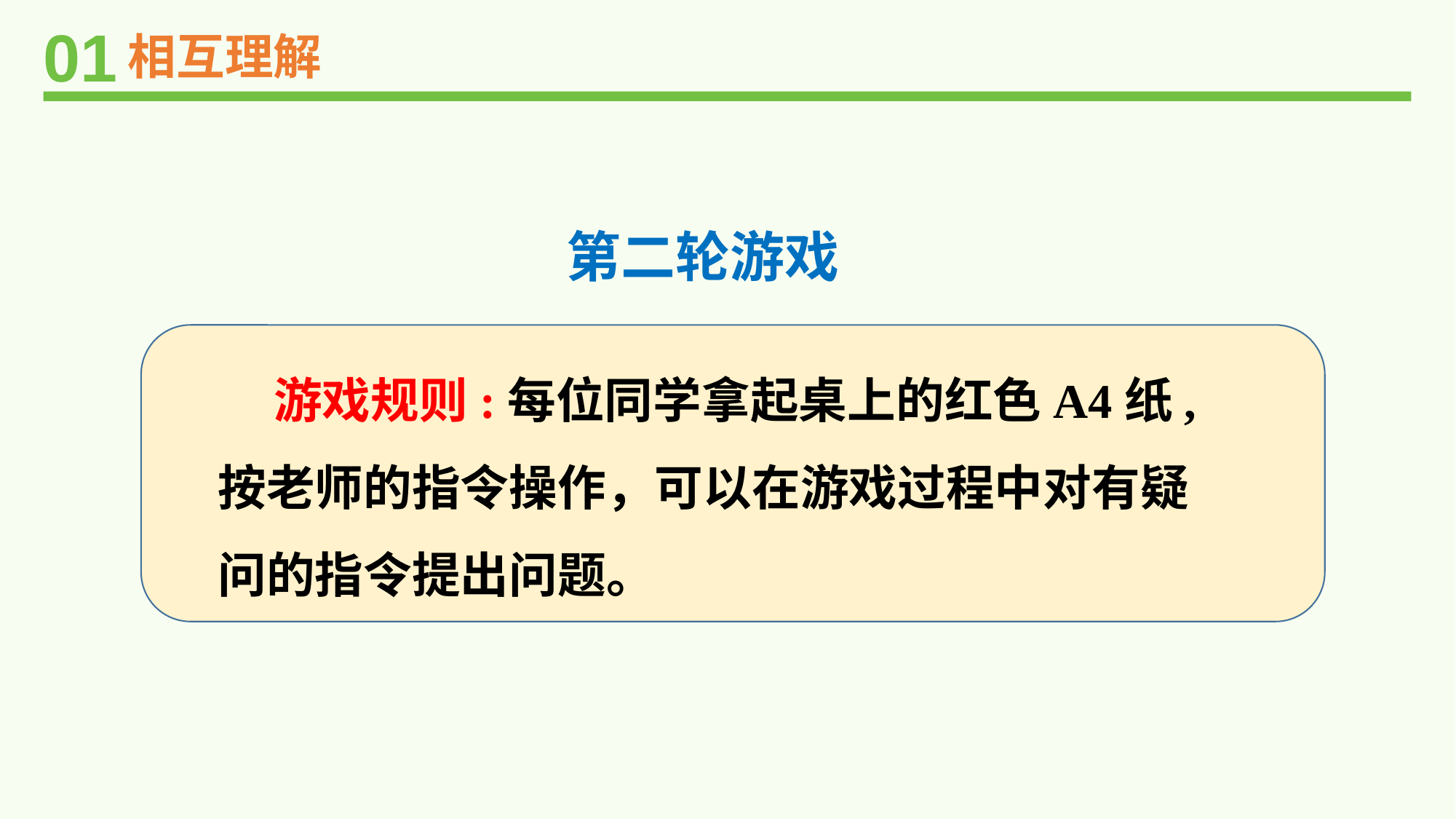

01
相互理解

第二轮游戏

    游戏规则:每位同学拿起桌上的红色A4纸,按老师的指令操作，可以在游戏过程中对有疑问的指令提出问题。